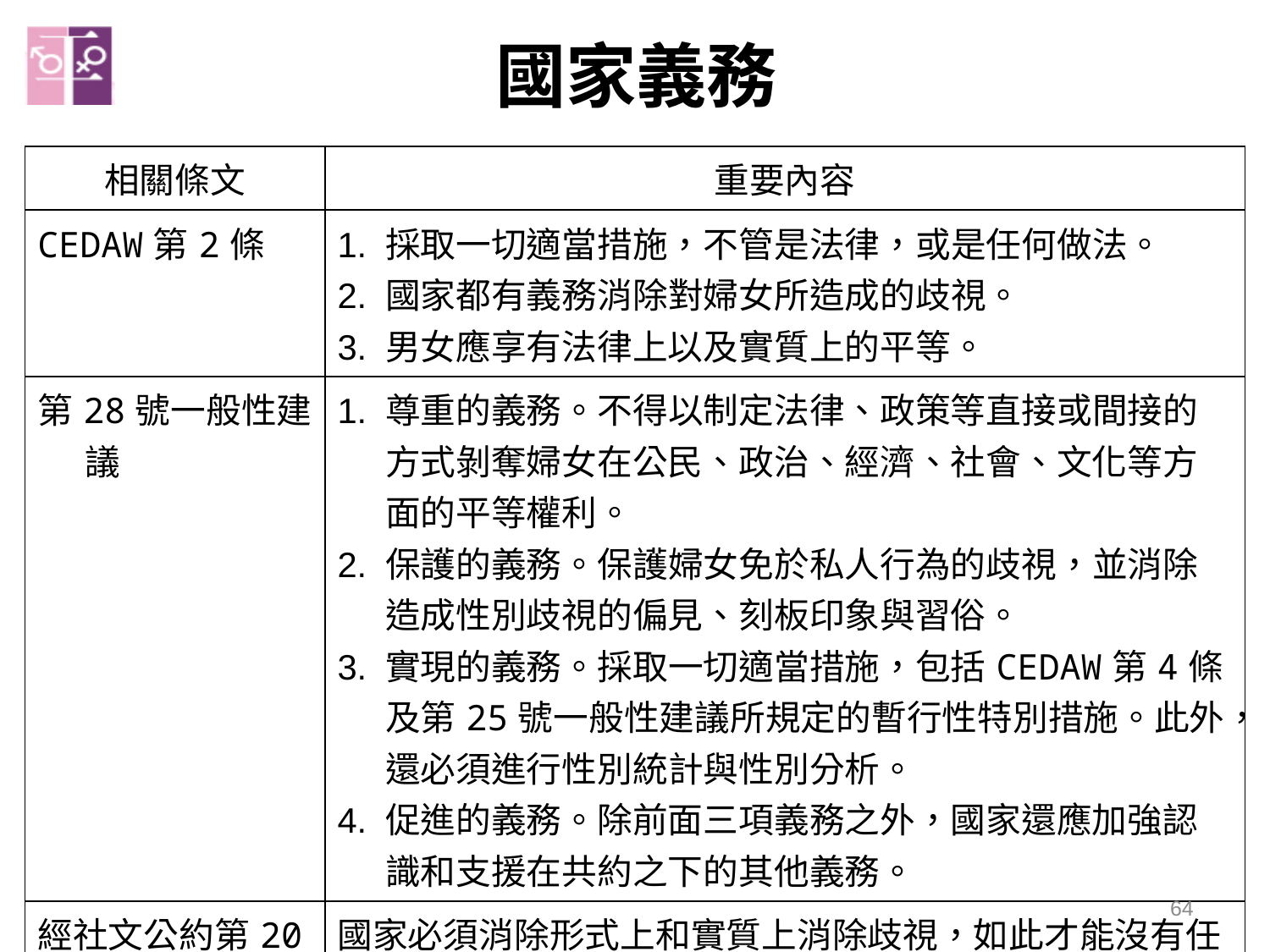

# 國家義務
| 相關條文 | 重要內容 |
| --- | --- |
| CEDAW第2條 | 採取一切適當措施，不管是法律，或是任何做法。 國家都有義務消除對婦女所造成的歧視。 男女應享有法律上以及實質上的平等。 |
| 第28號一般性建議 | 尊重的義務。不得以制定法律、政策等直接或間接的方式剝奪婦女在公民、政治、經濟、社會、文化等方面的平等權利。 保護的義務。保護婦女免於私人行為的歧視，並消除造成性別歧視的偏見、刻板印象與習俗。 實現的義務。採取一切適當措施，包括CEDAW第4條及第25號一般性建議所規定的暫行性特別措施。此外，還必須進行性別統計與性別分析。 促進的義務。除前面三項義務之外，國家還應加強認識和支援在共約之下的其他義務。 |
| 經社文公約第20號一般性意見 | 國家必須消除形式上和實質上消除歧視，如此才能沒有任何歧視地行使《公約》權利。 |
64